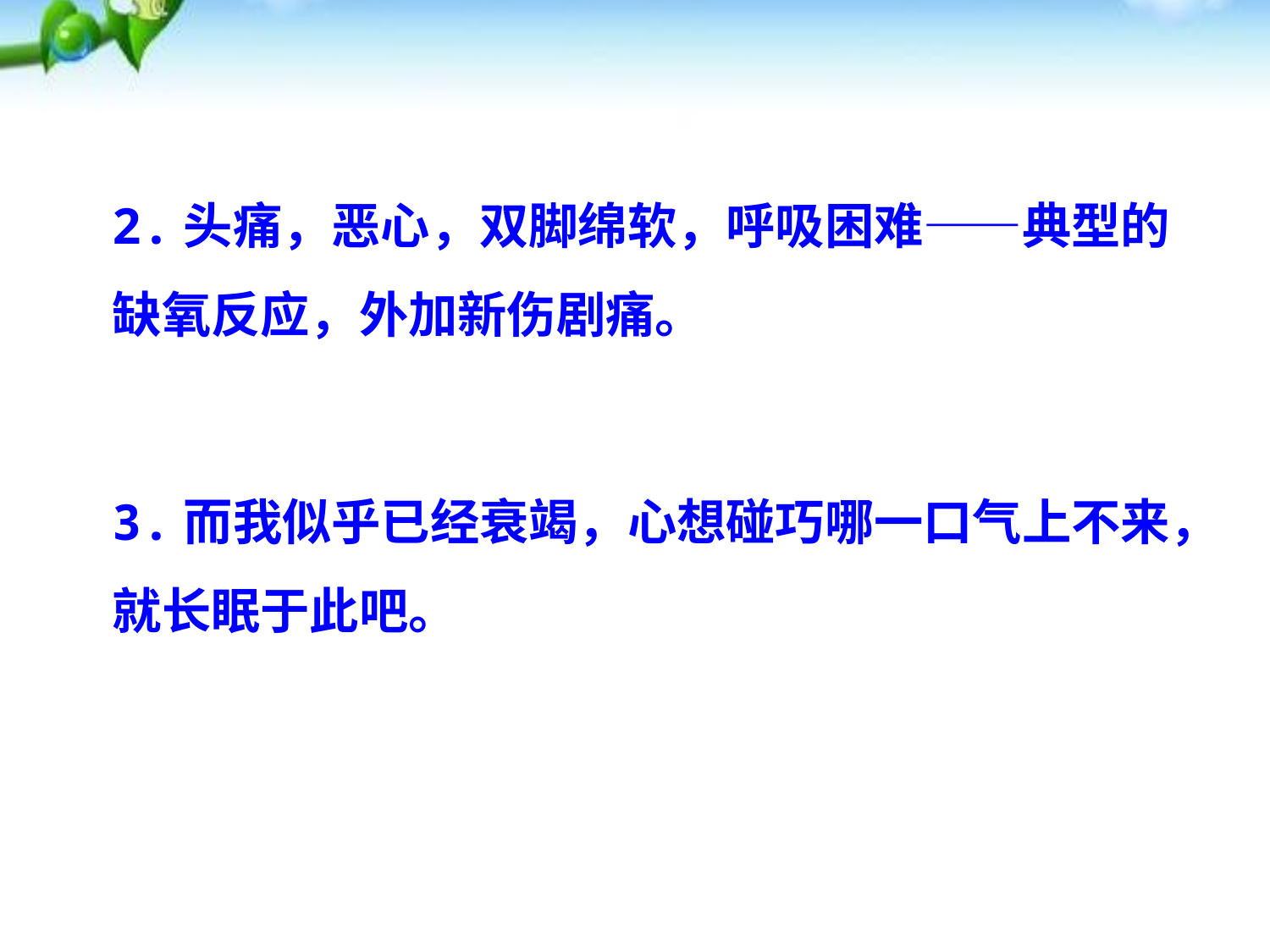

2.头痛，恶心，双脚绵软，呼吸困难——典型的缺氧反应，外加新伤剧痛。
3.而我似乎已经衰竭，心想碰巧哪一口气上不来，就长眠于此吧。